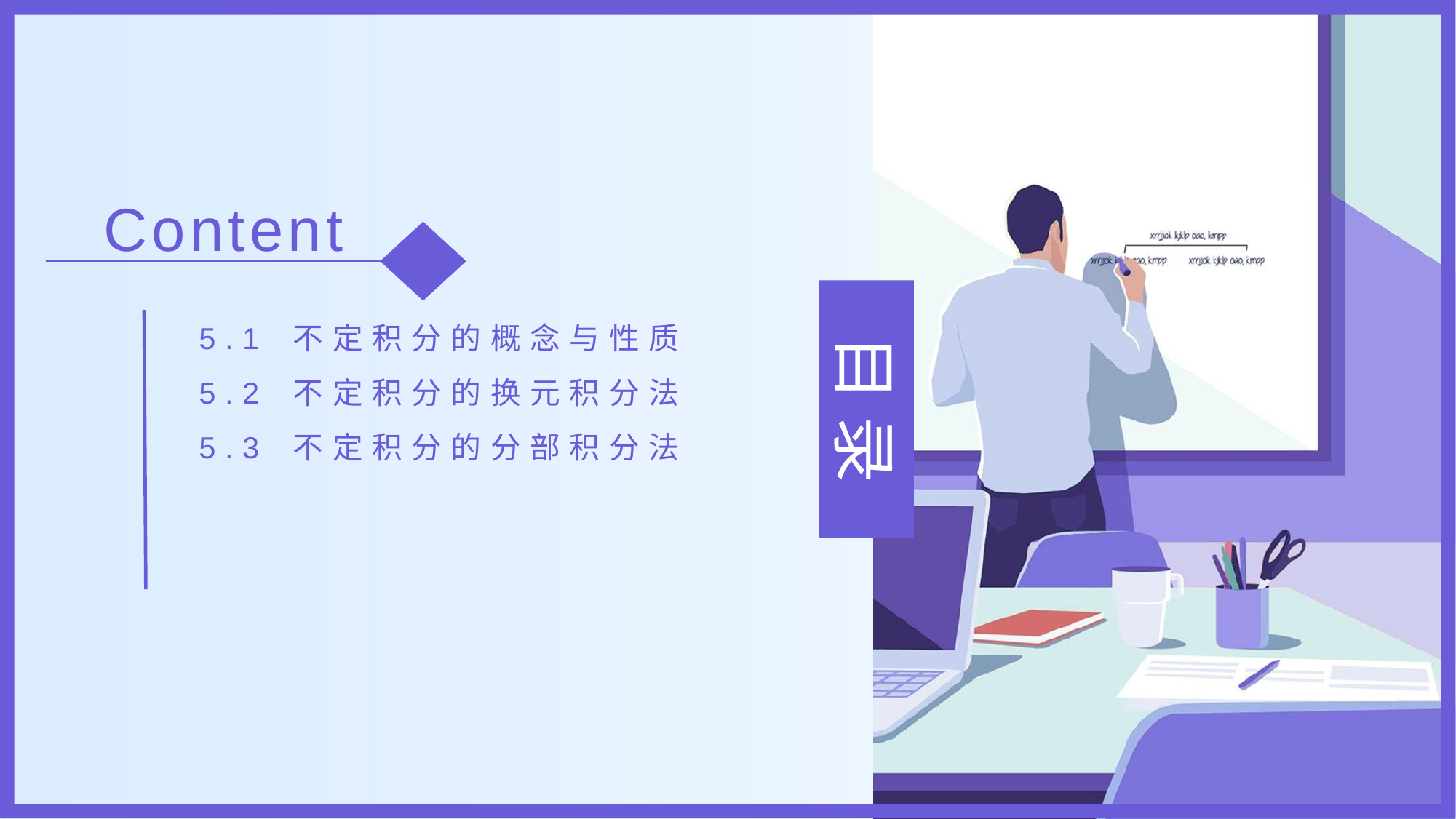

Content

5.1 不定积分的概念与性质
5.2 不定积分的换元积分法
5.3 不定积分的分部积分法
目 录